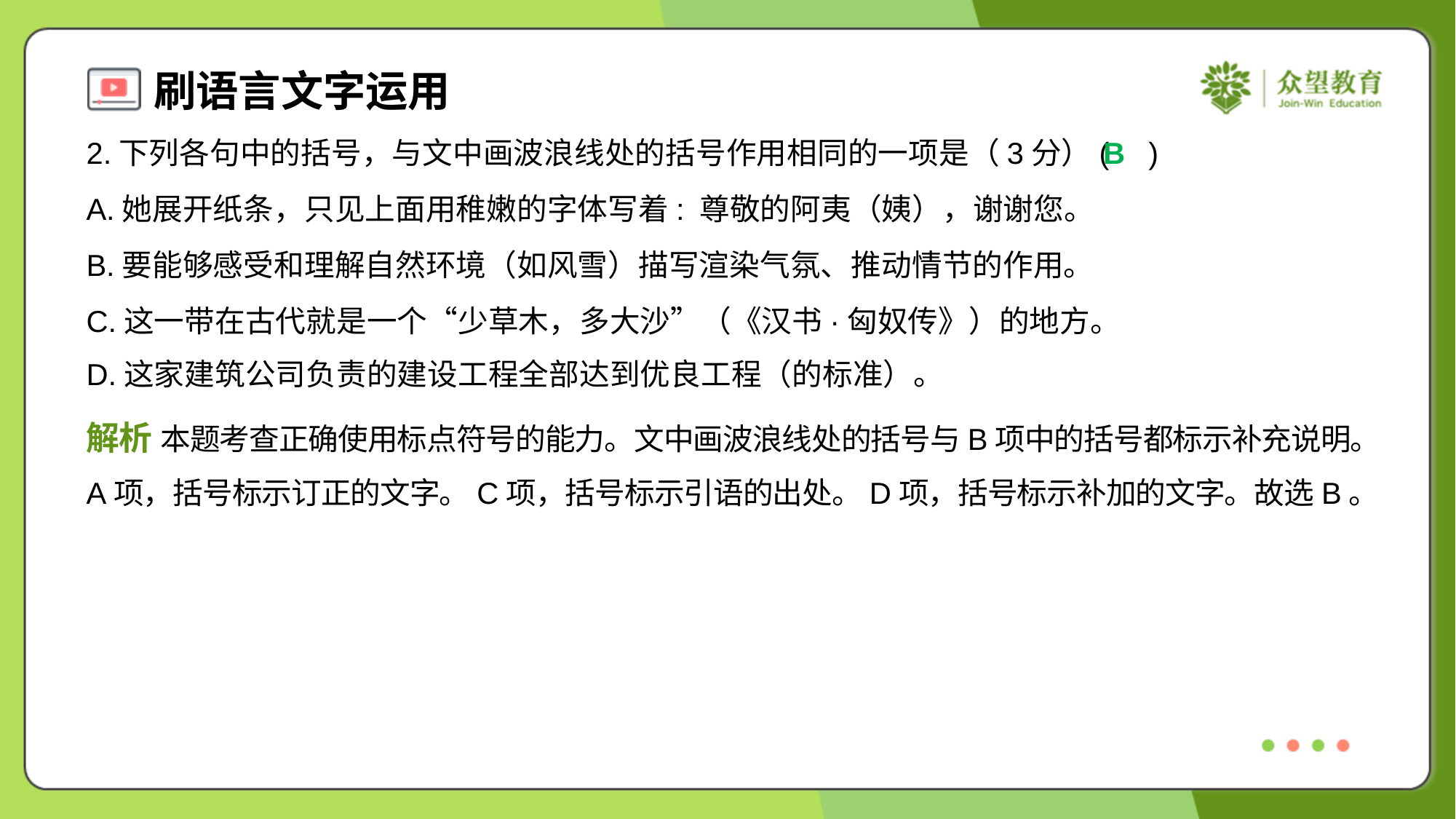

2.下列各句中的括号，与文中画波浪线处的括号作用相同的一项是（3分）(     )
B
A.她展开纸条，只见上面用稚嫩的字体写着: 尊敬的阿夷（姨），谢谢您。
B.要能够感受和理解自然环境（如风雪）描写渲染气氛、推动情节的作用。
C.这一带在古代就是一个“少草木，多大沙”（《汉书·匈奴传》）的地方。
D.这家建筑公司负责的建设工程全部达到优良工程（的标准）。
解析 本题考查正确使用标点符号的能力。文中画波浪线处的括号与B项中的括号都标示补充说明。
A项，括号标示订正的文字。C项，括号标示引语的出处。D项，括号标示补加的文字。故选B。